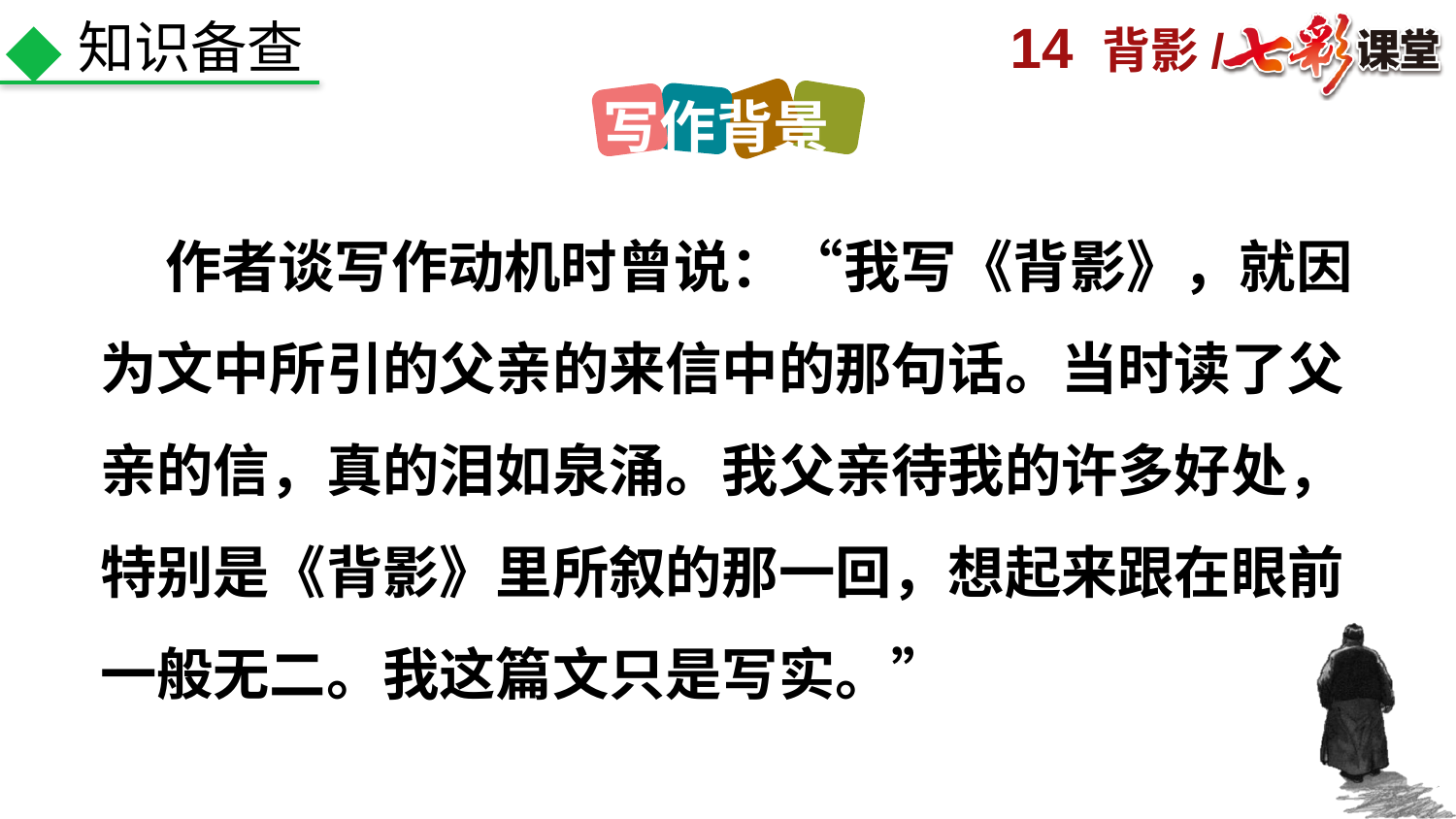

知识备查

写作背景

    作者谈写作动机时曾说：“我写《背影》，就因为文中所引的父亲的来信中的那句话。当时读了父亲的信，真的泪如泉涌。我父亲待我的许多好处，特别是《背影》里所叙的那一回，想起来跟在眼前一般无二。我这篇文只是写实。”